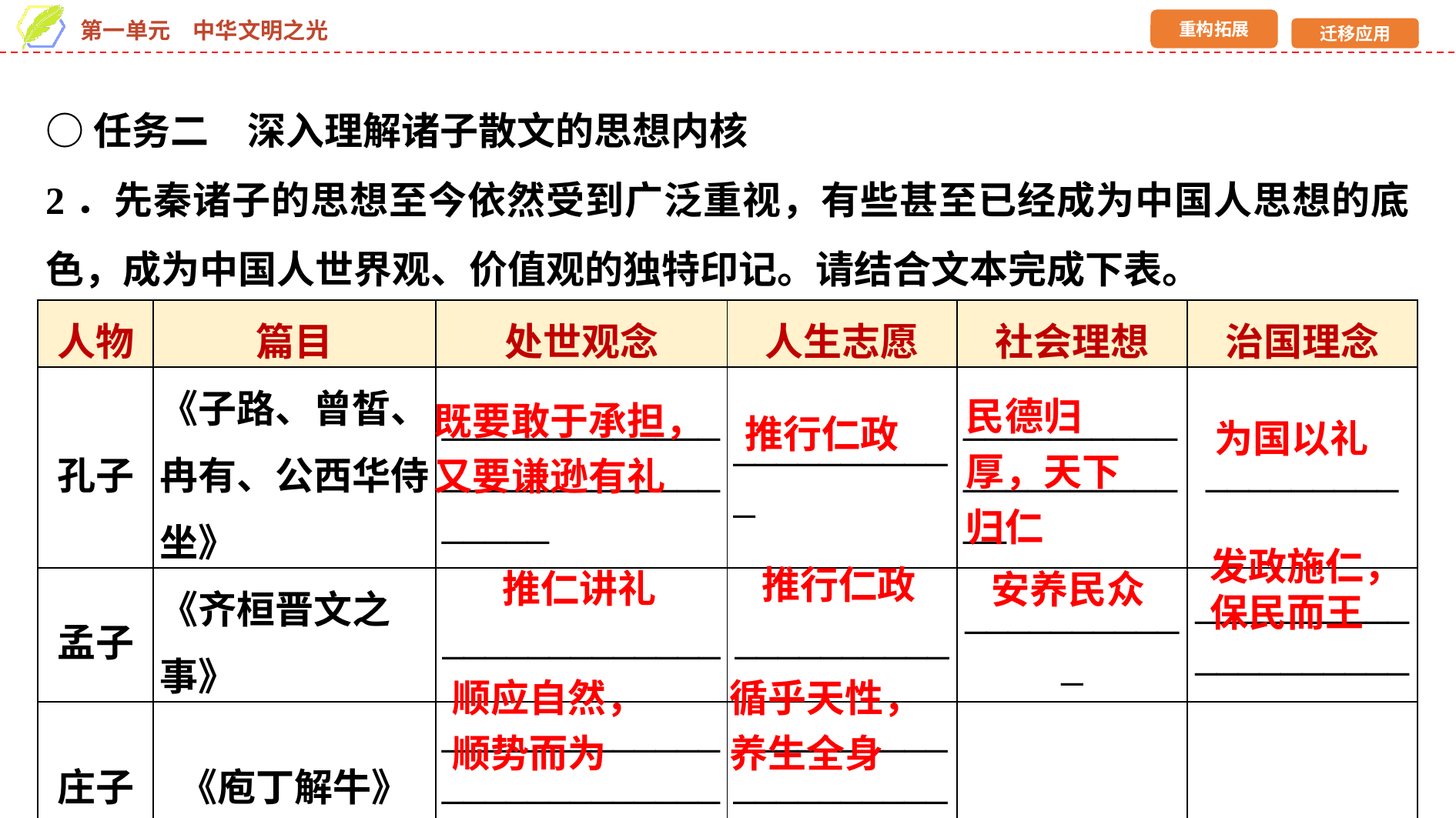

○任务二　深入理解诸子散文的思想内核
2．先秦诸子的思想至今依然受到广泛重视，有些甚至已经成为中国人思想的底色，成为中国人世界观、价值观的独特印记。请结合文本完成下表。
| 人物 | 篇目 | 处世观念 | 人生志愿 | 社会理想 | 治国理念 |
| --- | --- | --- | --- | --- | --- |
| 孔子 | 《子路、曾皙、冉有、公西华侍坐》 | \_\_\_\_\_\_\_\_\_\_\_\_\_\_\_\_\_\_\_\_\_\_\_\_\_\_\_\_\_\_\_ | \_\_\_\_\_\_\_\_\_\_\_ | \_\_\_\_\_\_\_\_\_\_\_\_\_\_\_\_\_\_\_\_\_\_ | \_\_\_\_\_\_\_\_\_ |
| 孟子 | 《齐桓晋文之事》 | \_\_\_\_\_\_\_\_\_\_\_\_\_ | \_\_\_\_\_\_\_\_\_\_ | \_\_\_\_\_\_\_\_\_\_\_ | \_\_\_\_\_\_\_\_\_\_ \_\_\_\_\_\_\_\_\_\_ |
| 庄子 | 《庖丁解牛》 | \_\_\_\_\_\_\_\_\_\_\_\_\_\_\_\_\_\_\_\_\_\_\_\_\_\_\_ | \_\_\_\_\_\_\_\_\_\_\_\_\_\_\_\_\_\_\_\_\_ |  |  |
民德归厚，天下归仁
既要敢于承担，又要谦逊有礼
推行仁政
为国以礼
发政施仁，
保民而王
推行仁政
推仁讲礼
安养民众
顺应自然，
顺势而为
循乎天性，养生全身